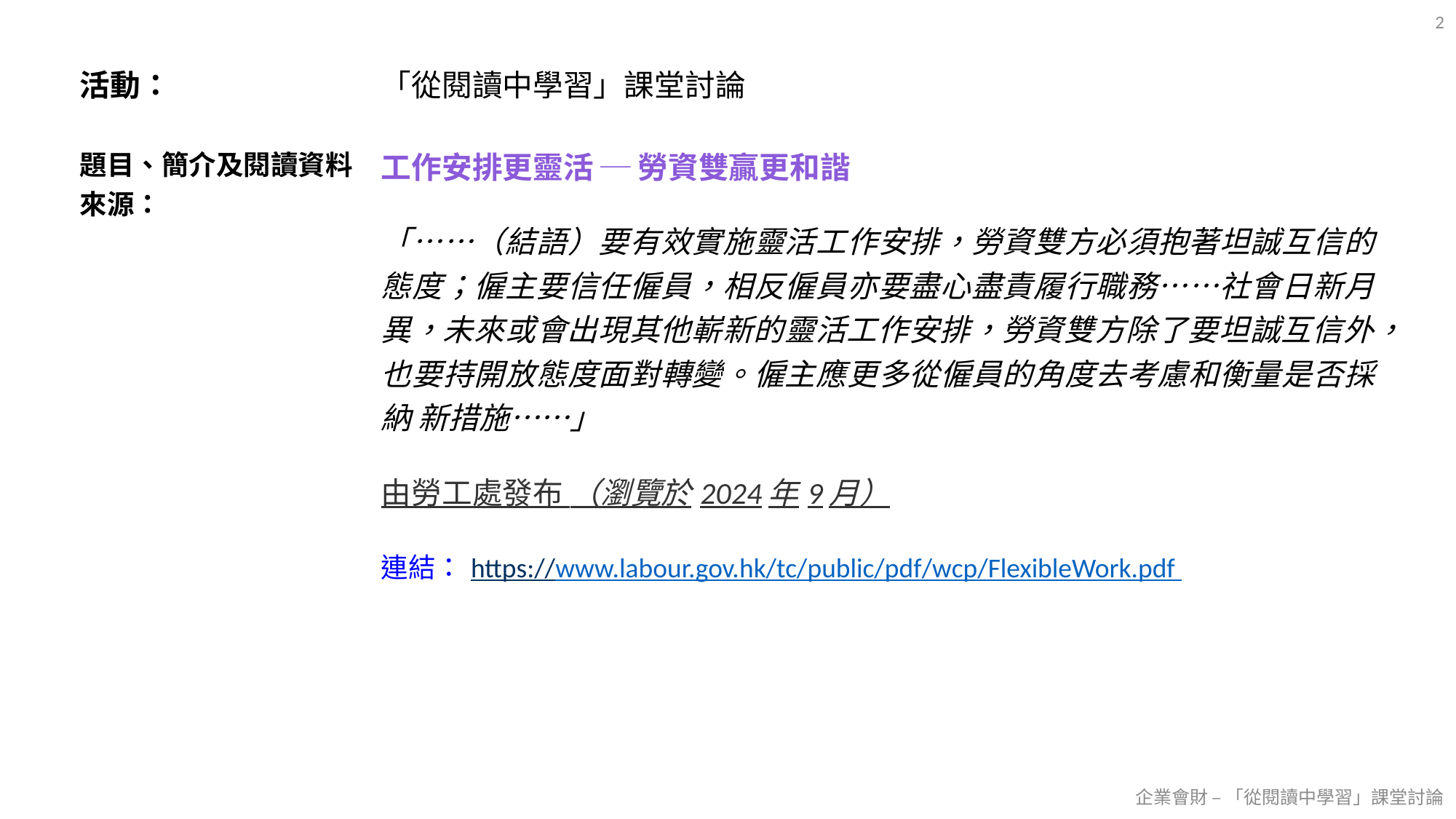

2
| 活動： | 「從閱讀中學習」課堂討論 |
| --- | --- |
| 題目、簡介及閱讀資料來源： | 工作安排更靈活 ─ 勞資雙贏更和諧 「……（結語）要有效實施靈活工作安排，勞資雙方必須抱著坦誠互信的態度；僱主要信任僱員，相反僱員亦要盡心盡責履行職務……社會日新月異，未來或會出現其他嶄新的靈活工作安排，勞資雙方除了要坦誠互信外，也要持開放態度面對轉變。僱主應更多從僱員的角度去考慮和衡量是否採納 新措施……」 由勞工處發布 （瀏覽於2024年9月） 連結：https://www.labour.gov.hk/tc/public/pdf/wcp/FlexibleWork.pdf |
企業會財 – 「從閱讀中學習」課堂討論